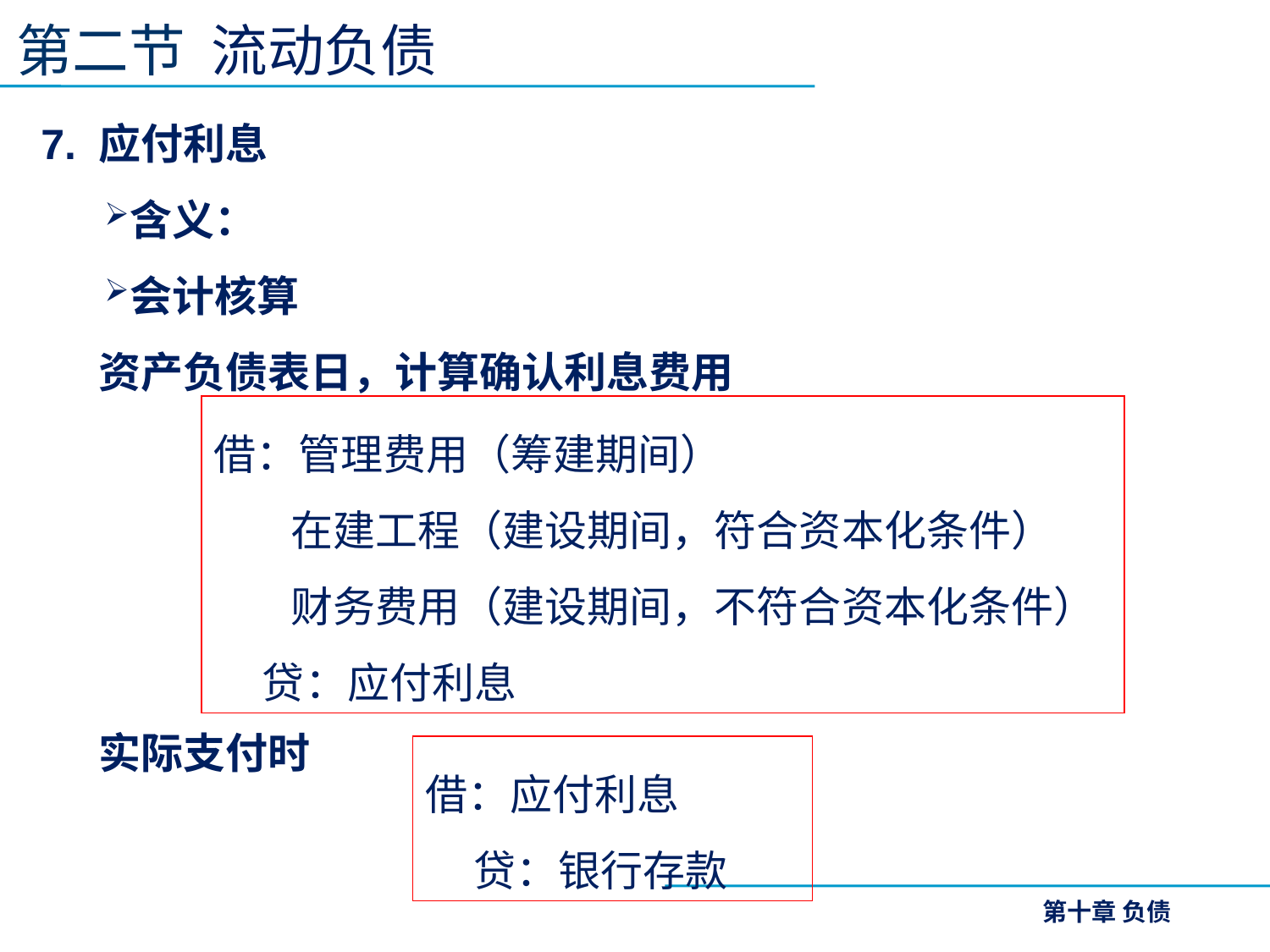

第二节  流动负债
7. 应付利息
含义：
会计核算
     资产负债表日，计算确认利息费用

     实际支付时
借：管理费用（筹建期间）
       在建工程（建设期间，符合资本化条件）
       财务费用（建设期间，不符合资本化条件）
    贷：应付利息
借：应付利息
    贷：银行存款